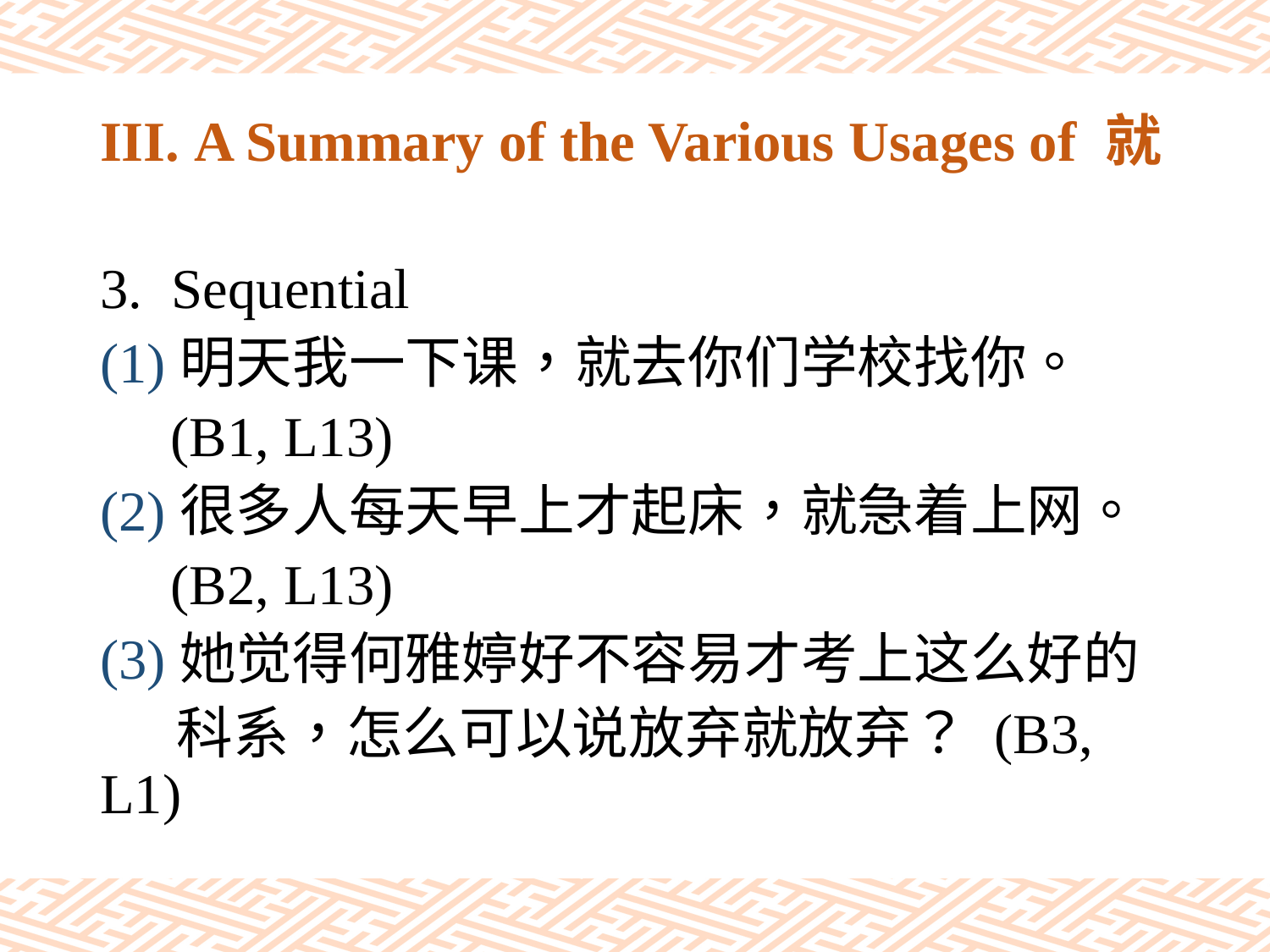

# III. A Summary of the Various Usages of 就
Sequential
(1)明天我一下课，就去你们学校找你。
     (B1, L13)
(2)很多人每天早上才起床，就急着上网。
     (B2, L13)
(3)她觉得何雅婷好不容易才考上这么好的
     科系，怎么可以说放弃就放弃？ (B3, L1)